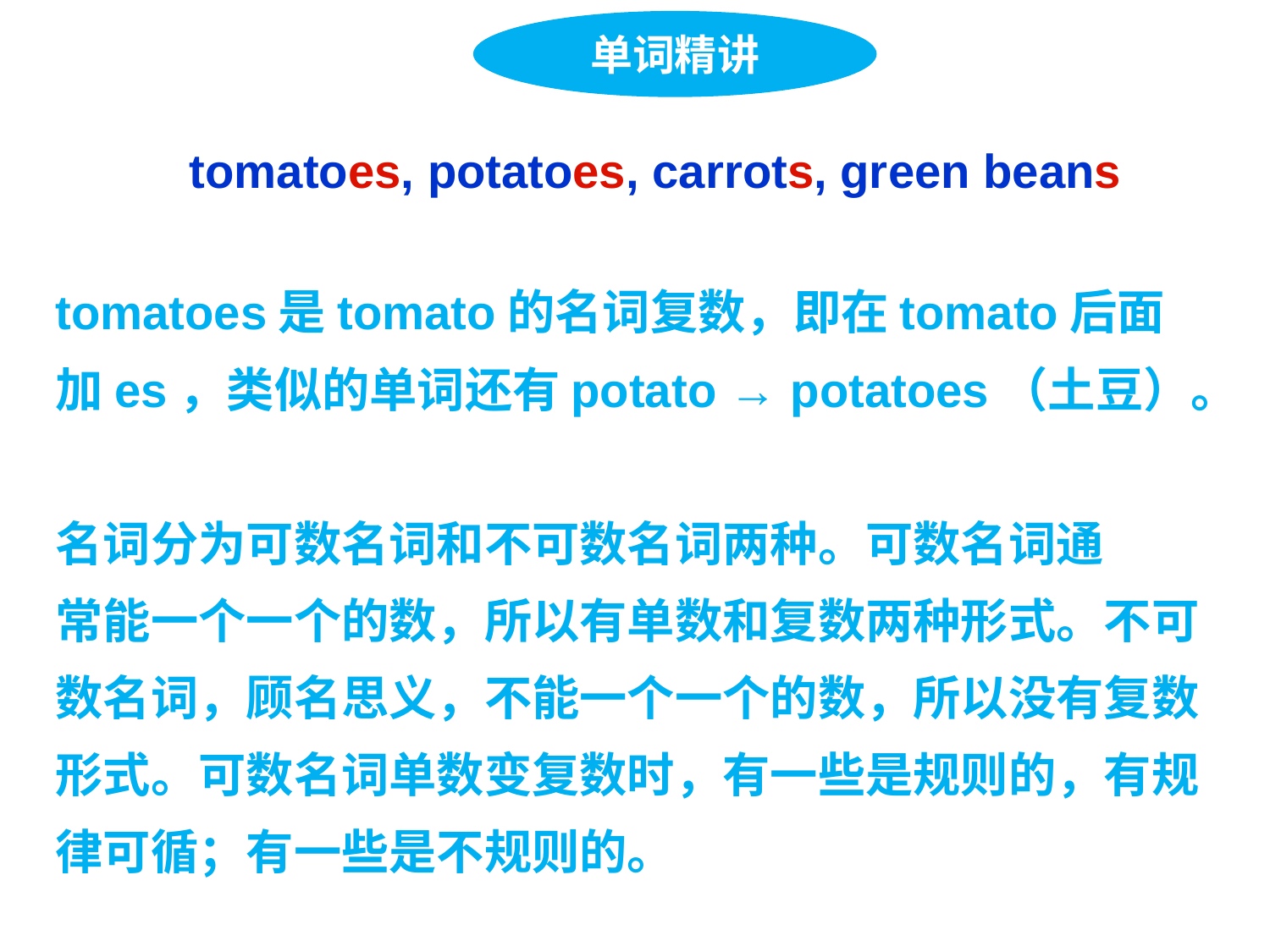

单词精讲
tomatoes, potatoes, carrots, green beans
tomatoes是tomato的名词复数，即在tomato后面
加es，类似的单词还有potato → potatoes（土豆）。

名词分为可数名词和不可数名词两种。可数名词通
常能一个一个的数，所以有单数和复数两种形式。不可
数名词，顾名思义，不能一个一个的数，所以没有复数
形式。可数名词单数变复数时，有一些是规则的，有规
律可循；有一些是不规则的。